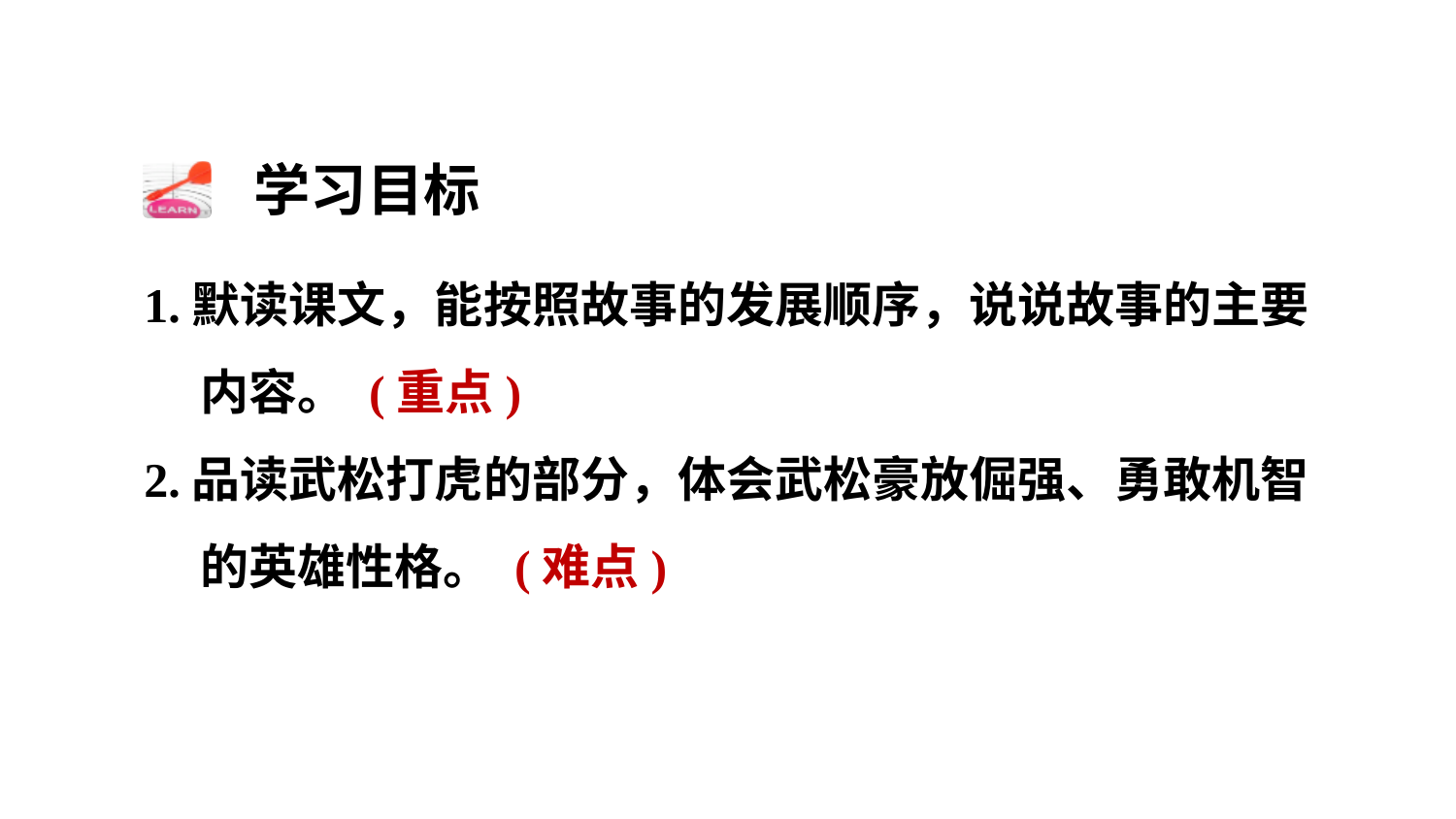

学习目标

1.默读课文，能按照故事的发展顺序，说说故事的主要内容。 (重点)
2.品读武松打虎的部分，体会武松豪放倔强、勇敢机智的英雄性格。 (难点)